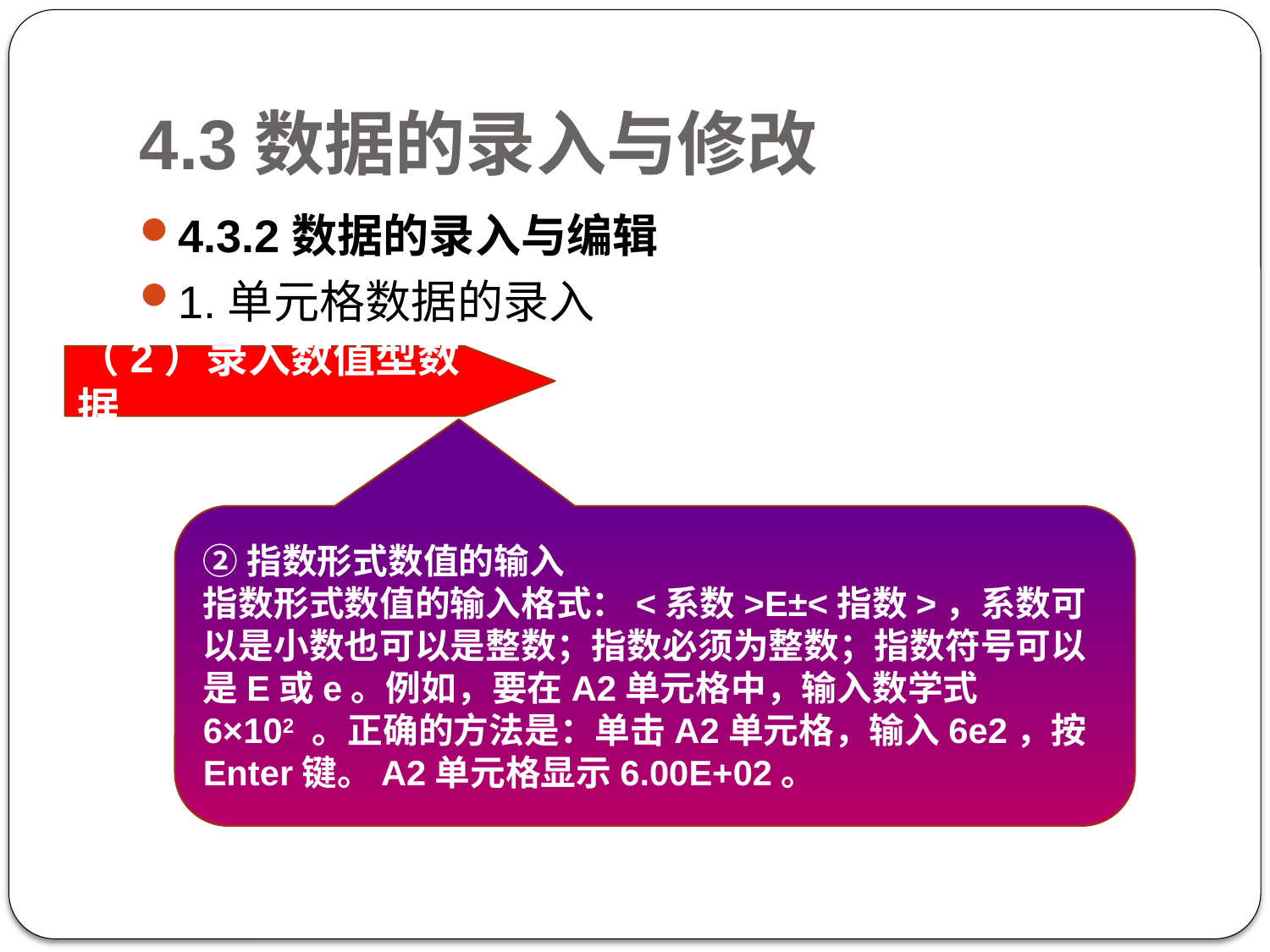

# 4.3数据的录入与修改
4.3.2数据的录入与编辑
1.单元格数据的录入

（2）录入数值型数据
②指数形式数值的输入
指数形式数值的输入格式：<系数>E±<指数>，系数可以是小数也可以是整数；指数必须为整数；指数符号可以是E或e。例如，要在A2单元格中，输入数学式6×102 。正确的方法是：单击A2单元格，输入6e2，按Enter键。A2单元格显示6.00E+02。